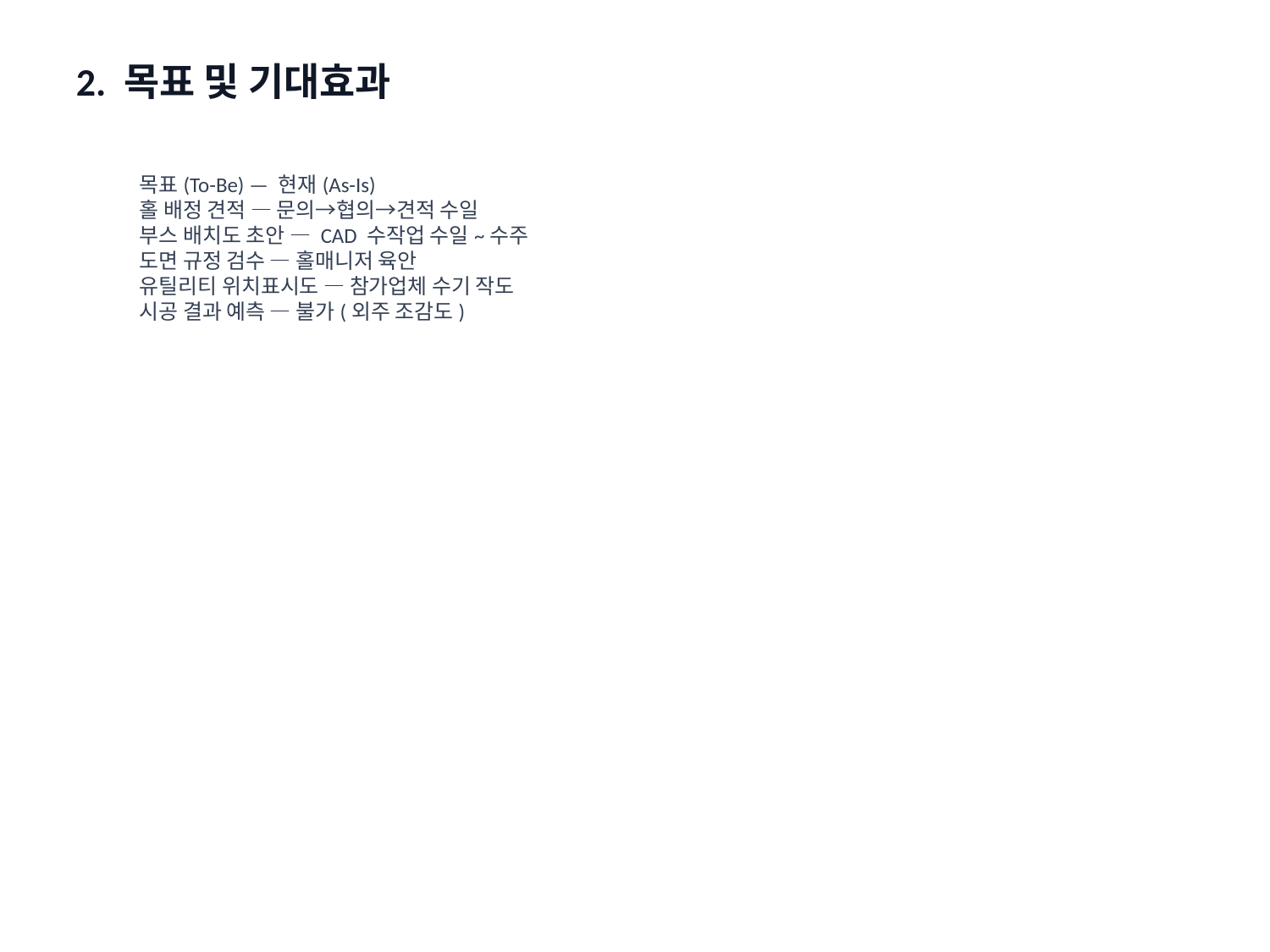

2. 목표 및 기대효과
목표(To-Be) — 현재(As-Is)
홀 배정 견적 — 문의→협의→견적 수일
부스 배치도 초안 — CAD 수작업 수일~수주
도면 규정 검수 — 홀매니저 육안
유틸리티 위치표시도 — 참가업체 수기 작도
시공 결과 예측 — 불가(외주 조감도)